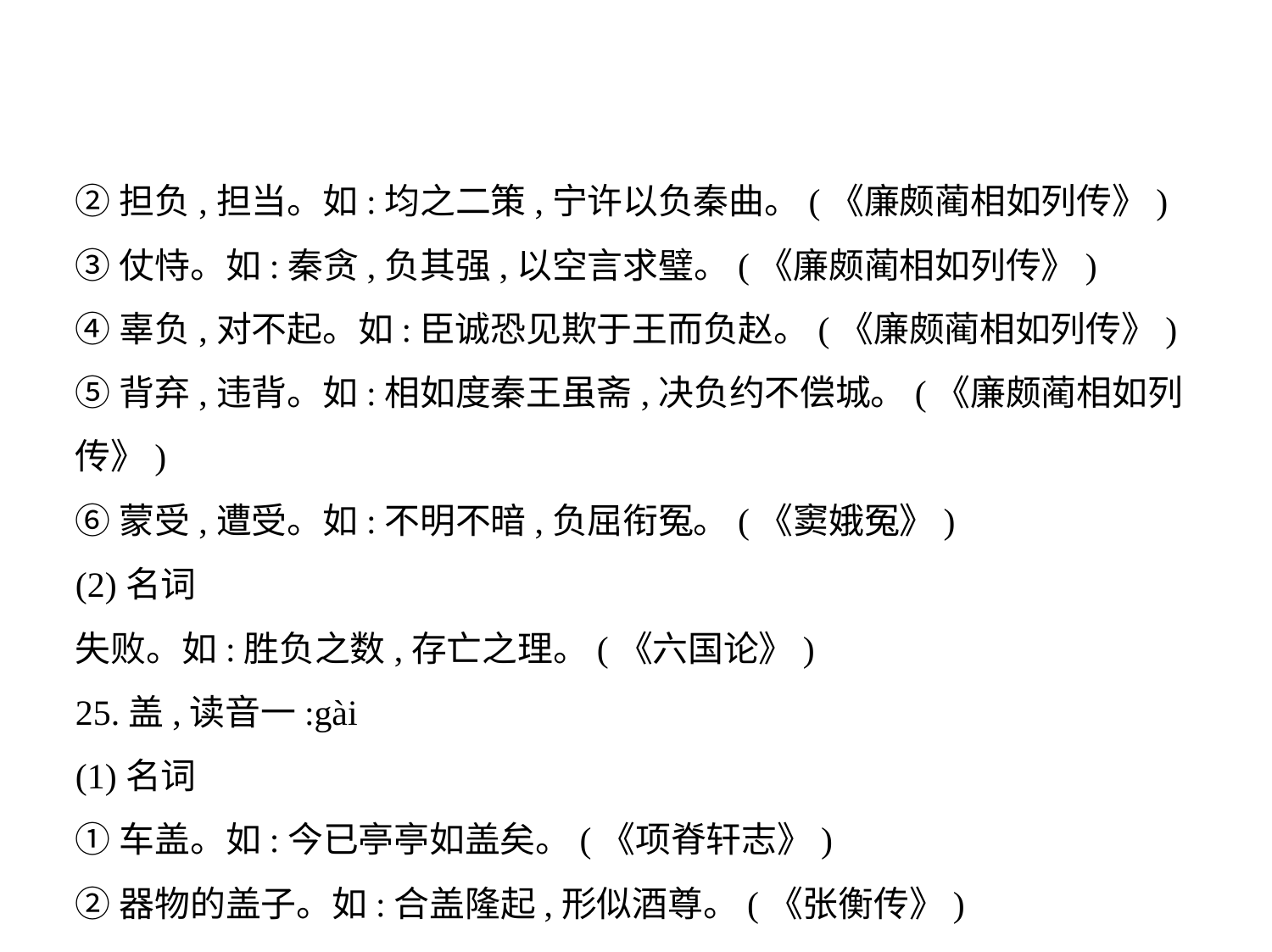

②担负,担当。如:均之二策,宁许以负秦曲。(《廉颇蔺相如列传》)
③仗恃。如:秦贪,负其强,以空言求璧。(《廉颇蔺相如列传》)
④辜负,对不起。如:臣诚恐见欺于王而负赵。(《廉颇蔺相如列传》)
⑤背弃,违背。如:相如度秦王虽斋,决负约不偿城。(《廉颇蔺相如列传》)
⑥蒙受,遭受。如:不明不暗,负屈衔冤。(《窦娥冤》)
(2)名词
失败。如:胜负之数,存亡之理。(《六国论》)
25.盖,读音一:gài
(1)名词
①车盖。如:今已亭亭如盖矣。(《项脊轩志》)
②器物的盖子。如:合盖隆起,形似酒尊。(《张衡传》)